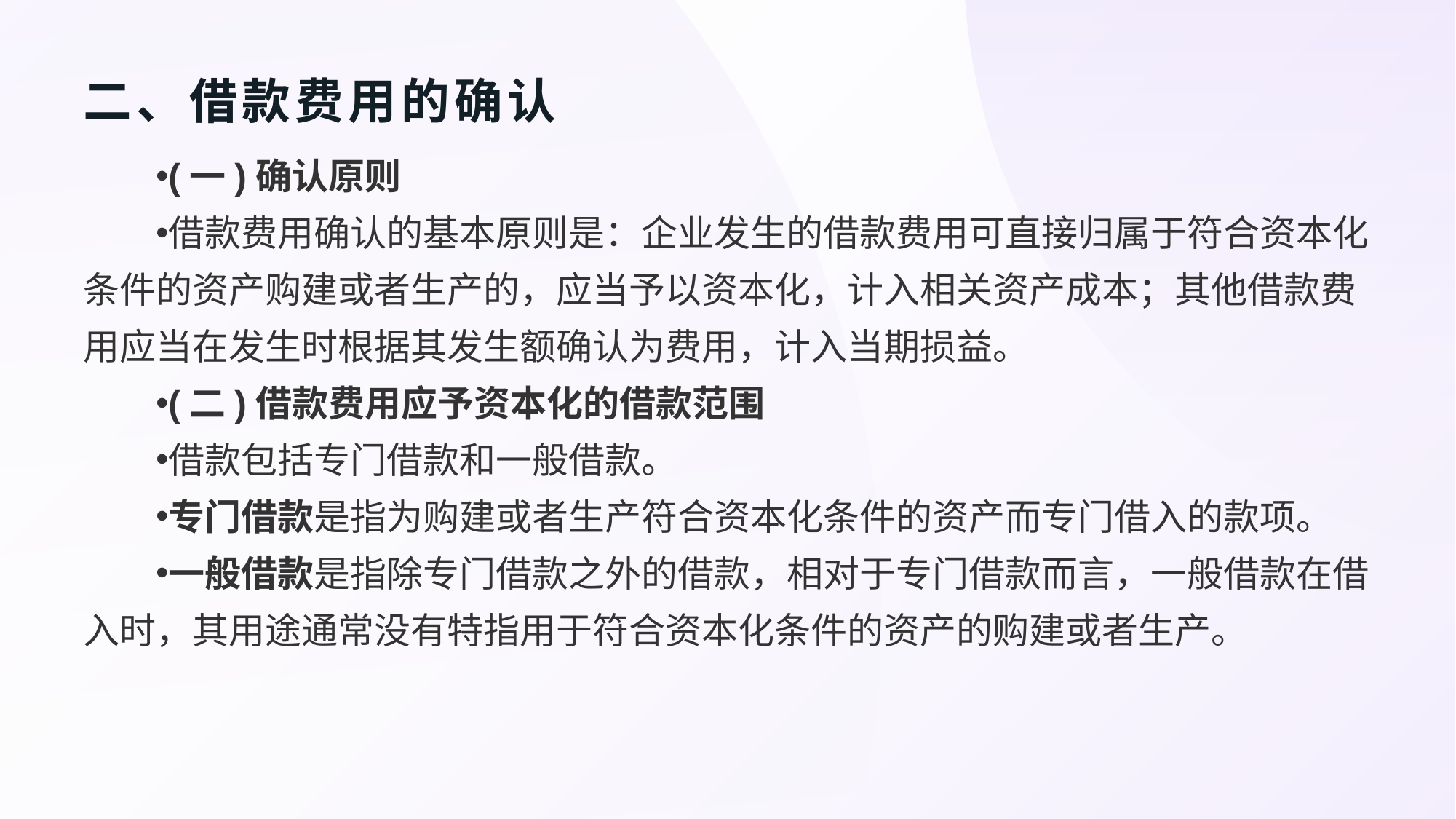

# 二、借款费用的确认
(一)确认原则
借款费用确认的基本原则是：企业发生的借款费用可直接归属于符合资本化条件的资产购建或者生产的，应当予以资本化，计入相关资产成本；其他借款费用应当在发生时根据其发生额确认为费用，计入当期损益。
(二)借款费用应予资本化的借款范围
借款包括专门借款和一般借款。
专门借款是指为购建或者生产符合资本化条件的资产而专门借入的款项。
一般借款是指除专门借款之外的借款，相对于专门借款而言，一般借款在借入时，其用途通常没有特指用于符合资本化条件的资产的购建或者生产。